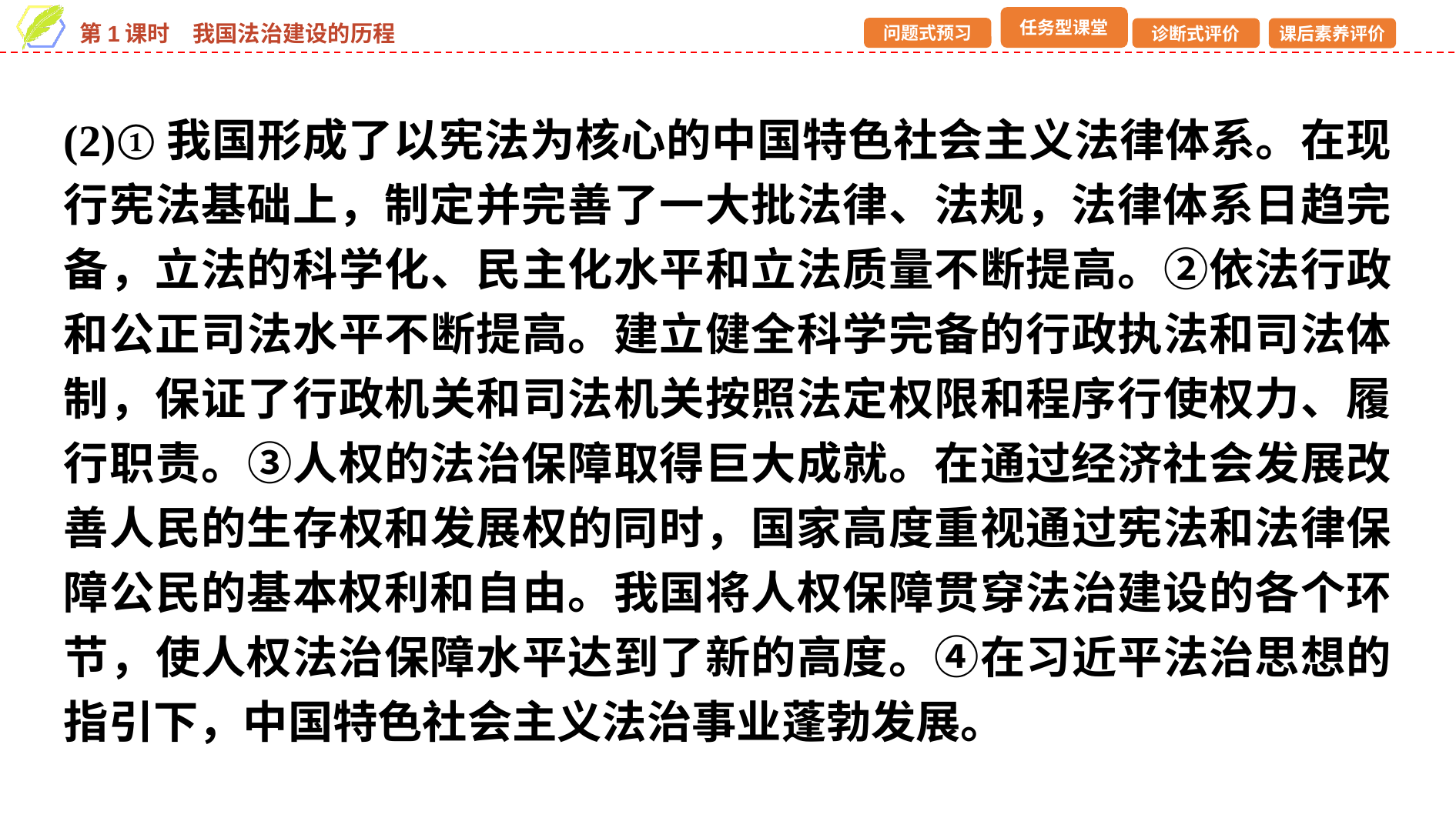

(2)①我国形成了以宪法为核心的中国特色社会主义法律体系。在现行宪法基础上，制定并完善了一大批法律、法规，法律体系日趋完备，立法的科学化、民主化水平和立法质量不断提高。②依法行政和公正司法水平不断提高。建立健全科学完备的行政执法和司法体制，保证了行政机关和司法机关按照法定权限和程序行使权力、履行职责。③人权的法治保障取得巨大成就。在通过经济社会发展改善人民的生存权和发展权的同时，国家高度重视通过宪法和法律保障公民的基本权利和自由。我国将人权保障贯穿法治建设的各个环节，使人权法治保障水平达到了新的高度。④在习近平法治思想的指引下，中国特色社会主义法治事业蓬勃发展。